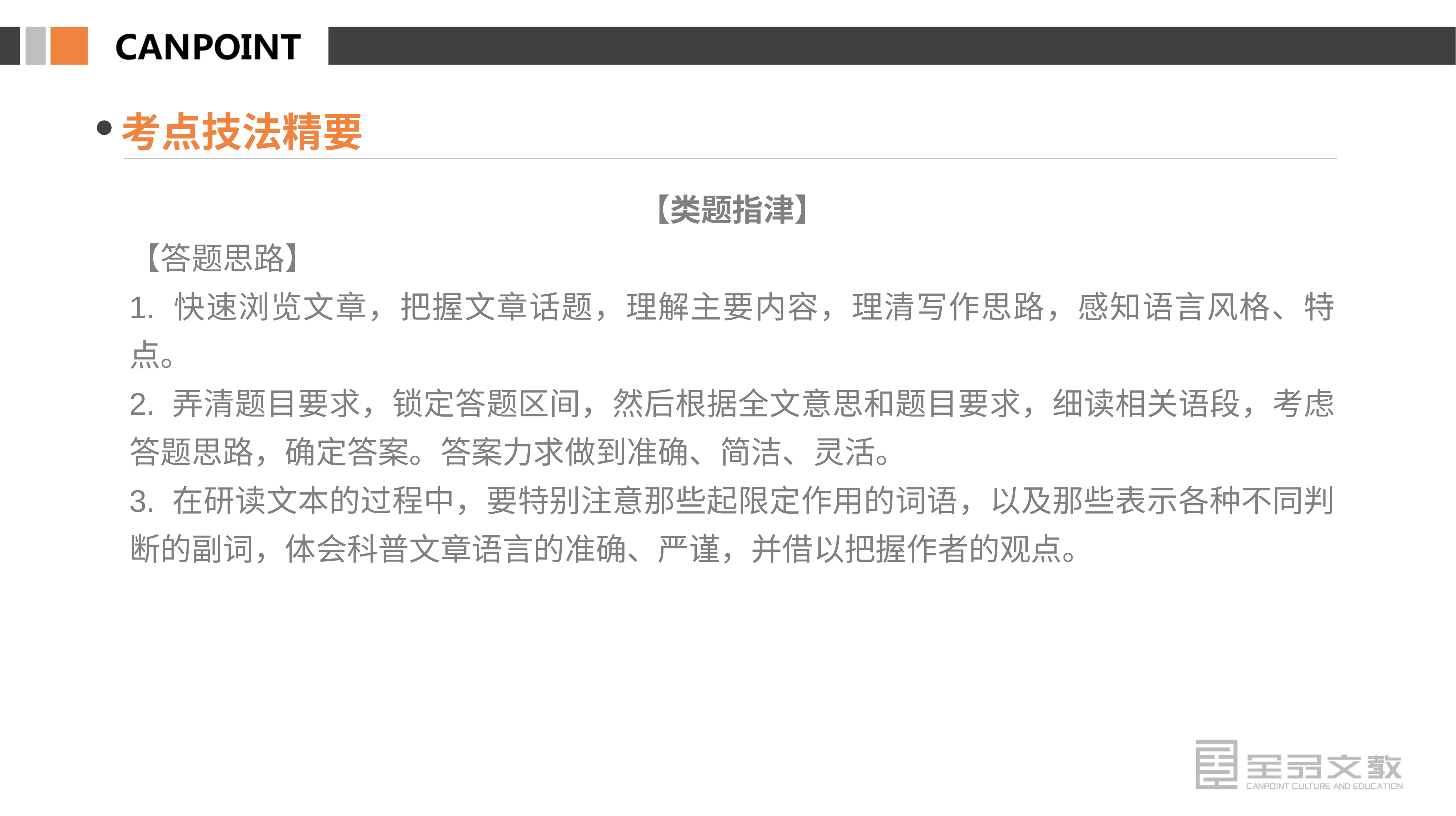

考点技法精要

【类题指津】
【答题思路】
1. 快速浏览文章，把握文章话题，理解主要内容，理清写作思路，感知语言风格、特点。
2. 弄清题目要求，锁定答题区间，然后根据全文意思和题目要求，细读相关语段，考虑答题思路，确定答案。答案力求做到准确、简洁、灵活。
3. 在研读文本的过程中，要特别注意那些起限定作用的词语，以及那些表示各种不同判断的副词，体会科普文章语言的准确、严谨，并借以把握作者的观点。